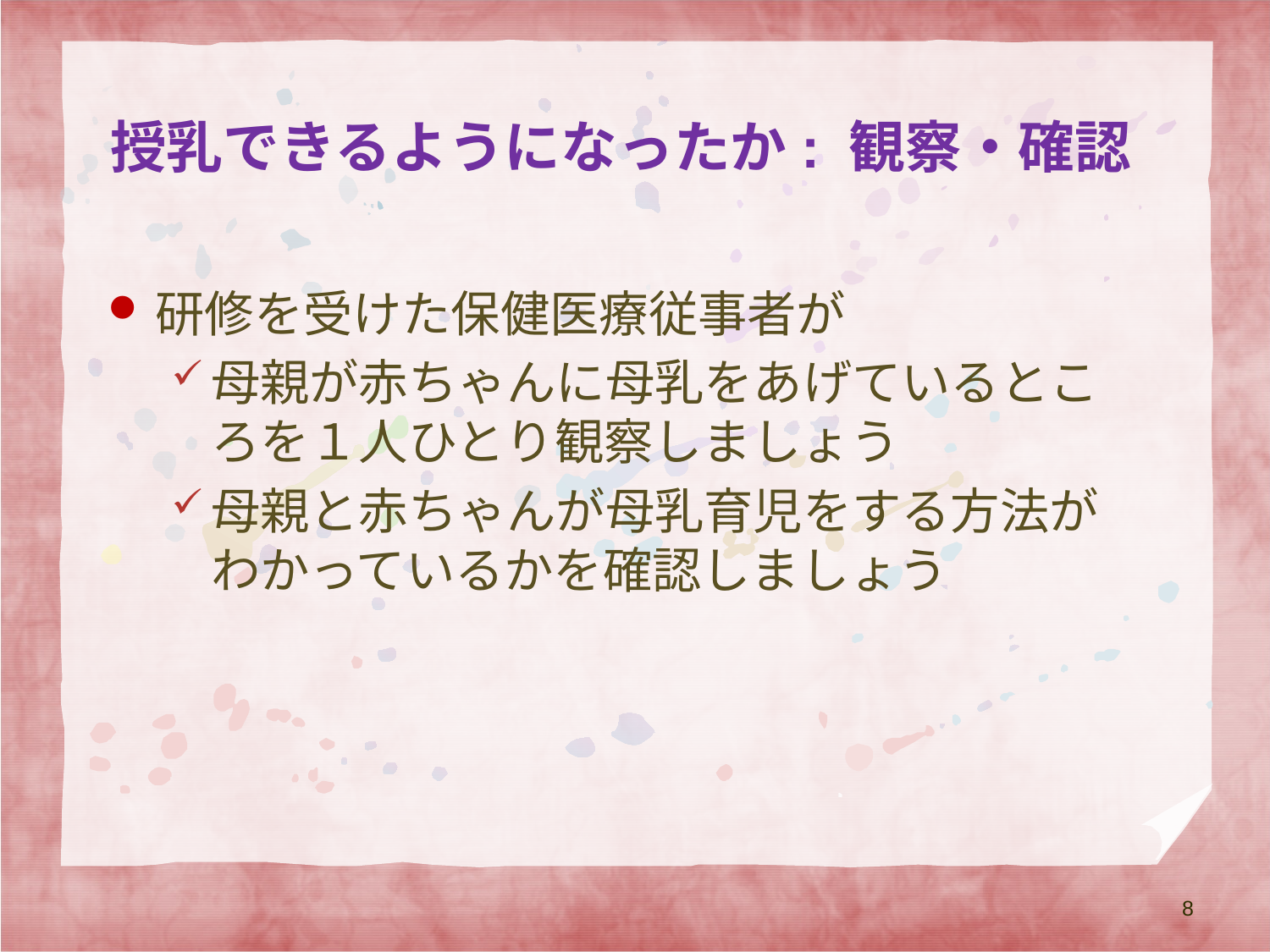

# 授乳できるようになったか: 観察・確認
研修を受けた保健医療従事者が
母親が赤ちゃんに母乳をあげているところを１人ひとり観察しましょう
母親と赤ちゃんが母乳育児をする方法がわかっているかを確認しましょう
8